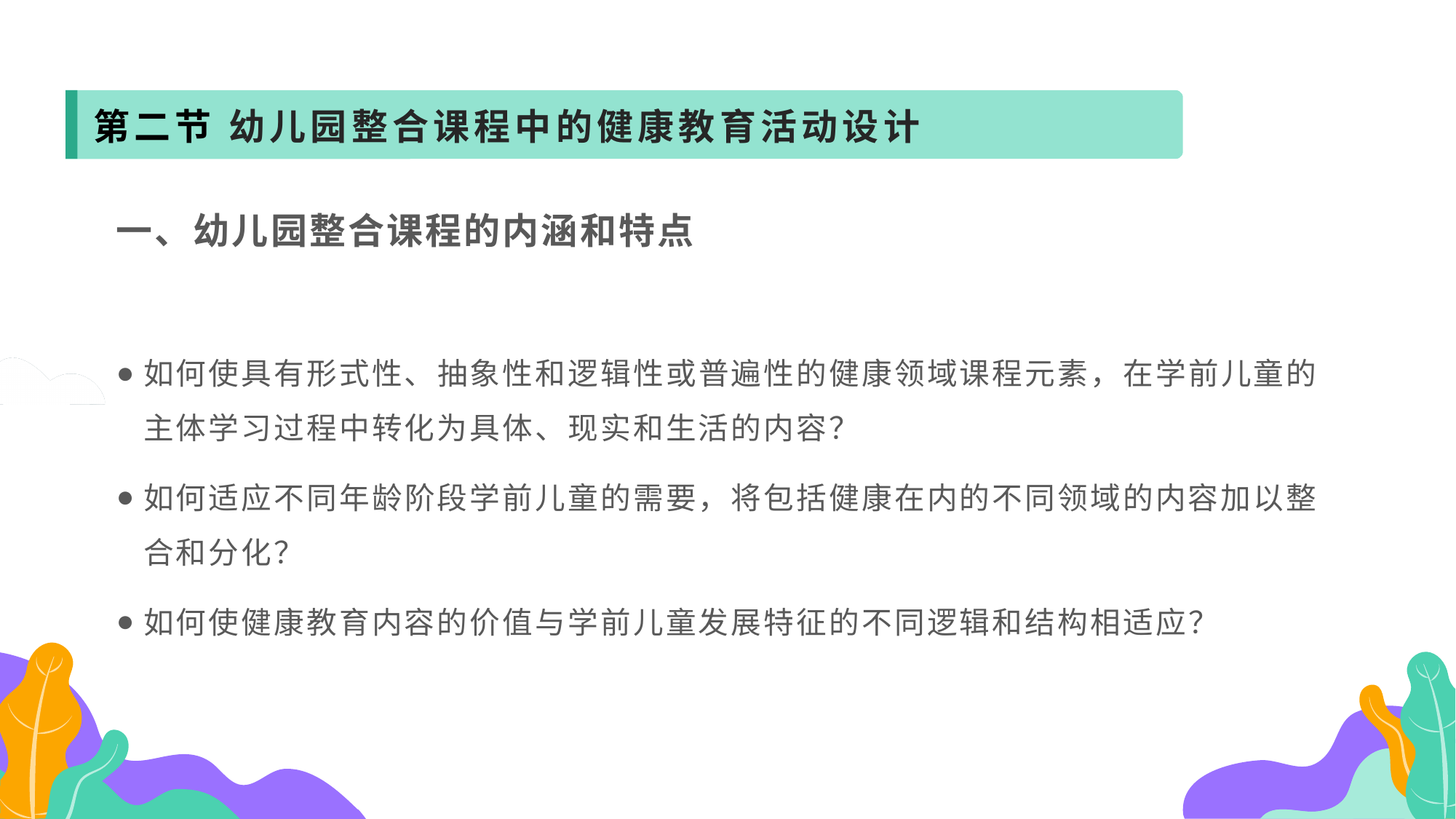

第二节 幼儿园整合课程中的健康教育活动设计
一、幼儿园整合课程的内涵和特点

如何使具有形式性、抽象性和逻辑性或普遍性的健康领域课程元素，在学前儿童的主体学习过程中转化为具体、现实和生活的内容？
如何适应不同年龄阶段学前儿童的需要，将包括健康在内的不同领域的内容加以整合和分化？
如何使健康教育内容的价值与学前儿童发展特征的不同逻辑和结构相适应？